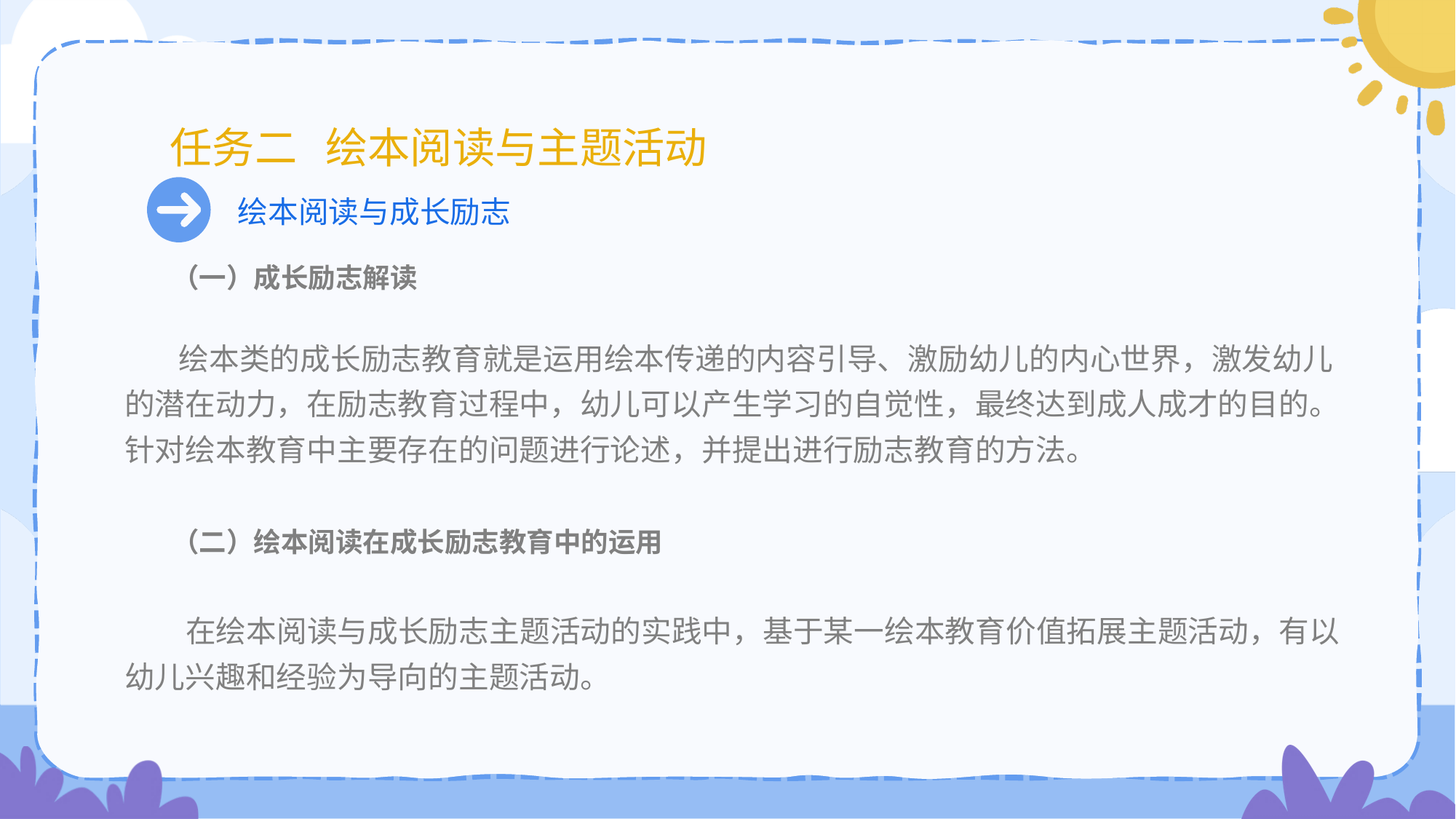

# 任务二   绘本阅读与主题活动

绘本阅读与成长励志

      （一）成长励志解读

       绘本类的成长励志教育就是运用绘本传递的内容引导、激励幼儿的内心世界，激发幼儿的潜在动力，在励志教育过程中，幼儿可以产生学习的自觉性，最终达到成人成才的目的。针对绘本教育中主要存在的问题进行论述，并提出进行励志教育的方法。

      （二）绘本阅读在成长励志教育中的运用

        在绘本阅读与成长励志主题活动的实践中，基于某一绘本教育价值拓展主题活动，有以幼儿兴趣和经验为导向的主题活动。